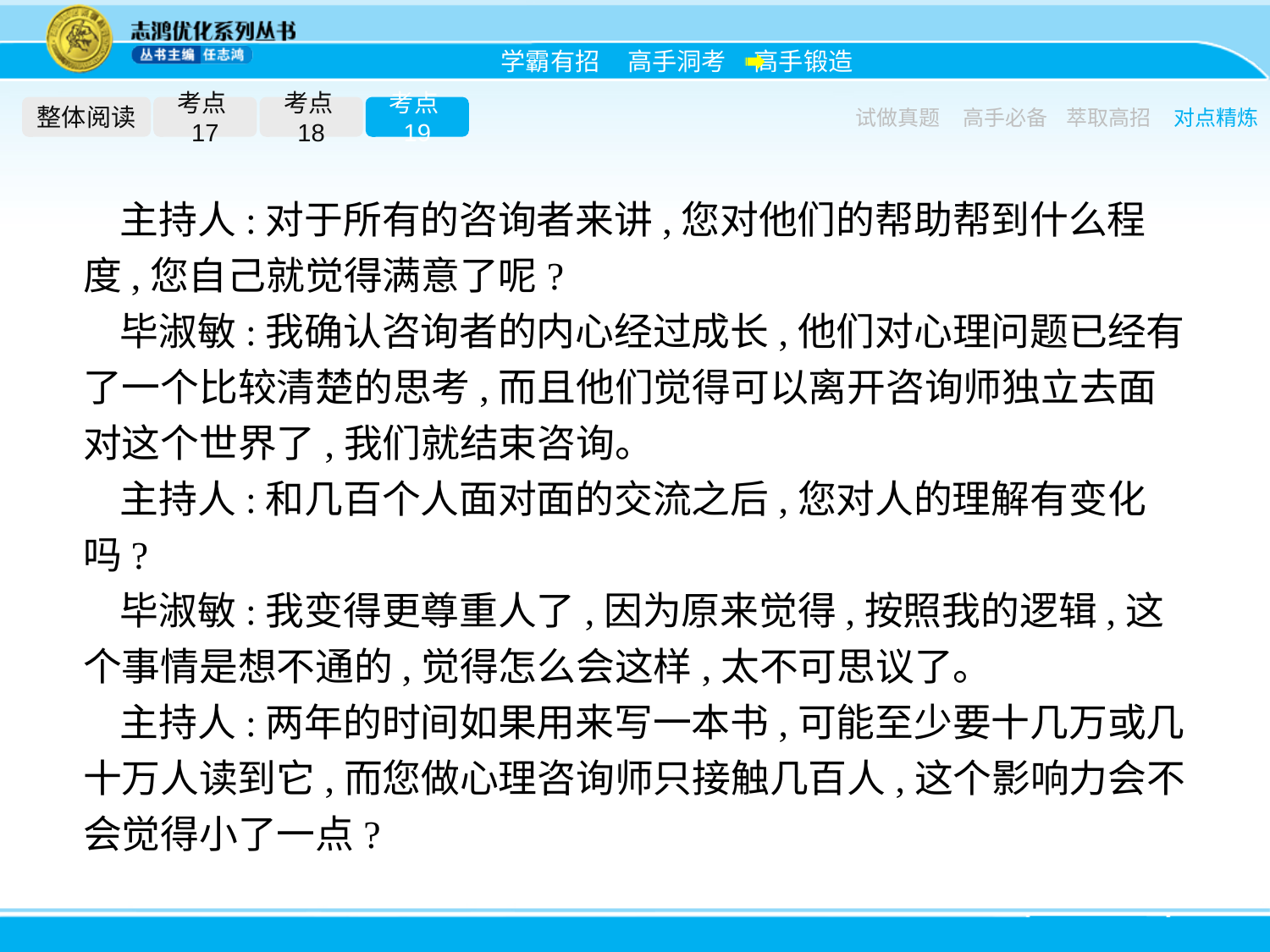

整体阅读
考点17
考点18
考点19
试做真题
高手必备
萃取高招
对点精炼
主持人:对于所有的咨询者来讲,您对他们的帮助帮到什么程度,您自己就觉得满意了呢?
毕淑敏:我确认咨询者的内心经过成长,他们对心理问题已经有了一个比较清楚的思考,而且他们觉得可以离开咨询师独立去面对这个世界了,我们就结束咨询。
主持人:和几百个人面对面的交流之后,您对人的理解有变化吗?
毕淑敏:我变得更尊重人了,因为原来觉得,按照我的逻辑,这个事情是想不通的,觉得怎么会这样,太不可思议了。
主持人:两年的时间如果用来写一本书,可能至少要十几万或几十万人读到它,而您做心理咨询师只接触几百人,这个影响力会不会觉得小了一点?